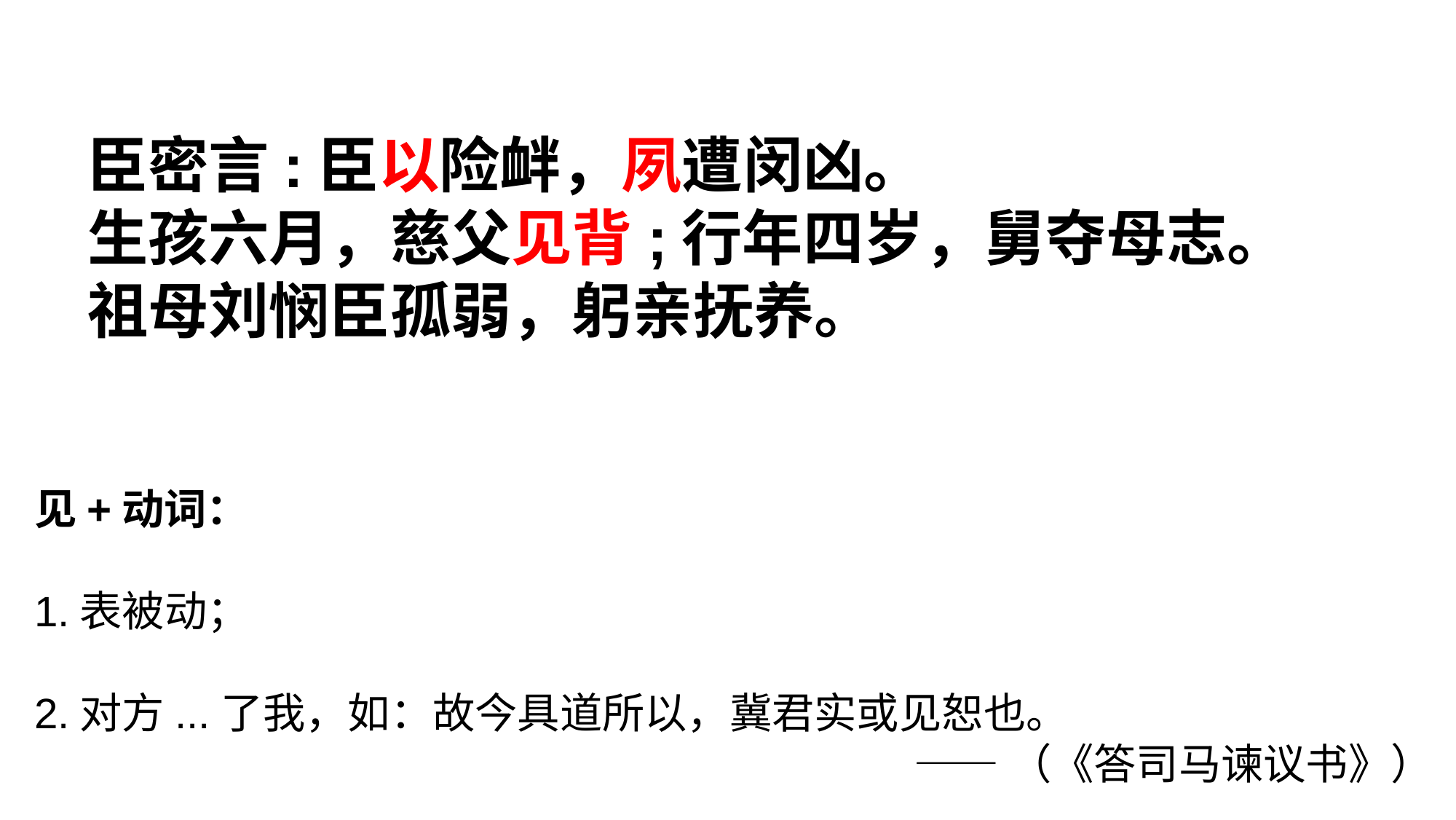

臣密言:臣以险衅，夙遭闵凶。
生孩六月，慈父见背;行年四岁，舅夺母志。
祖母刘悯臣孤弱，躬亲抚养。
见+动词：

1.表被动；

2.对方...了我，如：故今具道所以，冀君实或见恕也。
——（《答司马谏议书》）